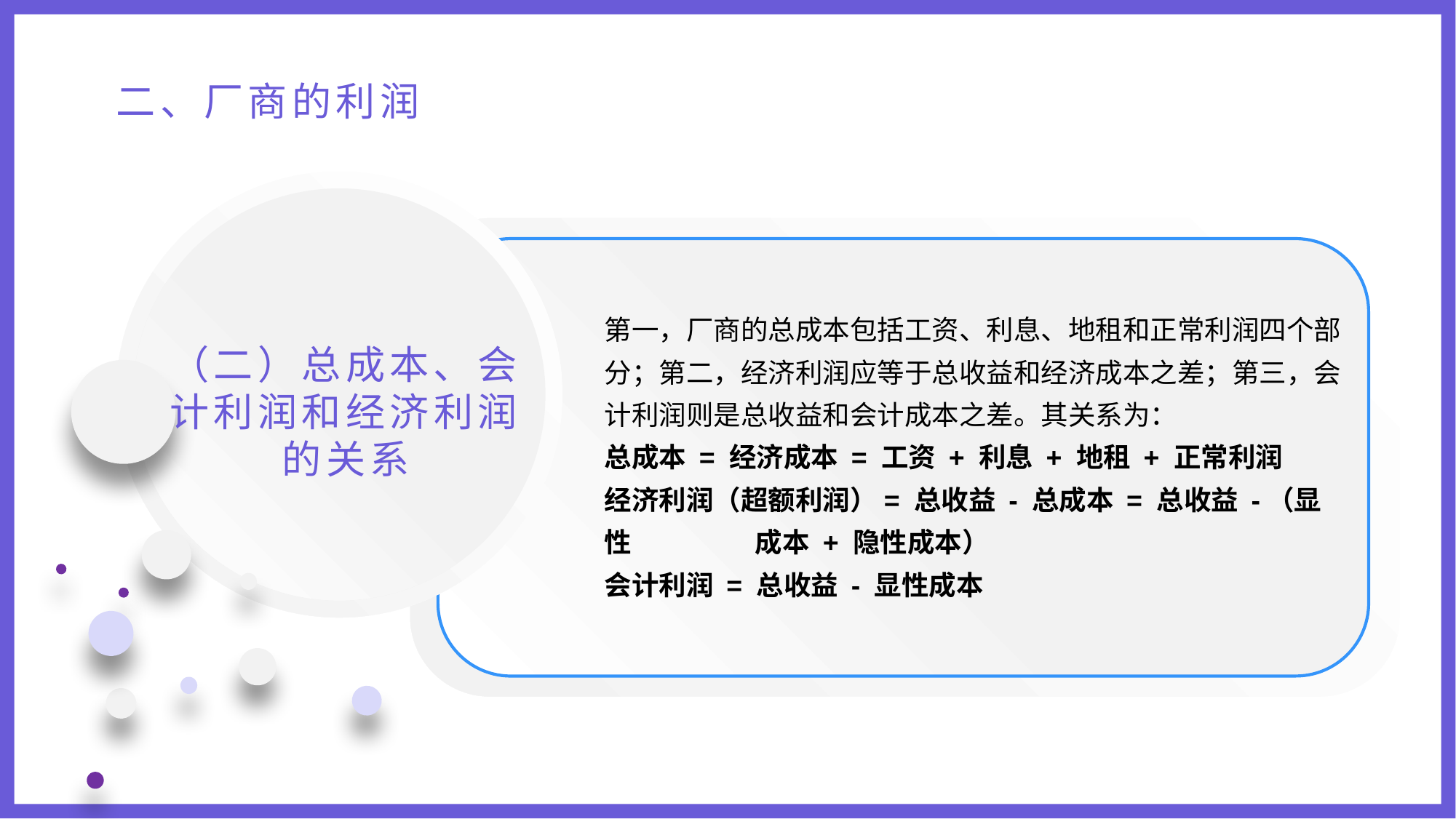

二、厂商的利润

第一，厂商的总成本包括工资、利息、地租和正常利润四个部分；第二，经济利润应等于总收益和经济成本之差；第三，会计利润则是总收益和会计成本之差。其关系为：
总成本 = 经济成本 = 工资 + 利息 + 地租 + 正常利润
经济利润（超额利润）= 总收益 - 总成本 = 总收益 -（显性                    成本 + 隐性成本）
会计利润 = 总收益 - 显性成本
（二）总成本、会计利润和经济利润的关系